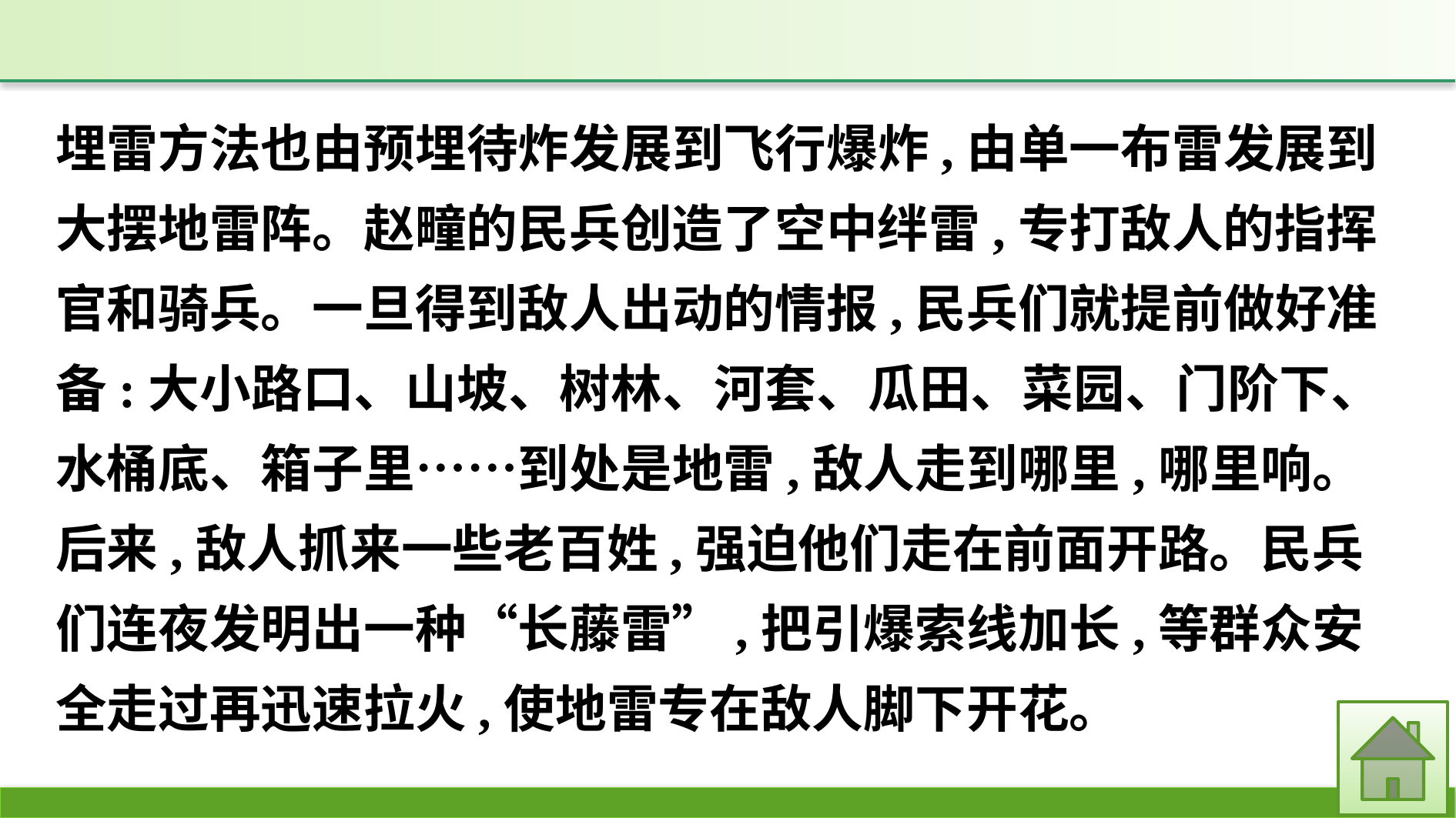

埋雷方法也由预埋待炸发展到飞行爆炸,由单一布雷发展到大摆地雷阵。赵疃的民兵创造了空中绊雷,专打敌人的指挥官和骑兵。一旦得到敌人出动的情报,民兵们就提前做好准备:大小路口、山坡、树林、河套、瓜田、菜园、门阶下、水桶底、箱子里……到处是地雷,敌人走到哪里,哪里响。后来,敌人抓来一些老百姓,强迫他们走在前面开路。民兵们连夜发明出一种“长藤雷”,把引爆索线加长,等群众安全走过再迅速拉火,使地雷专在敌人脚下开花。